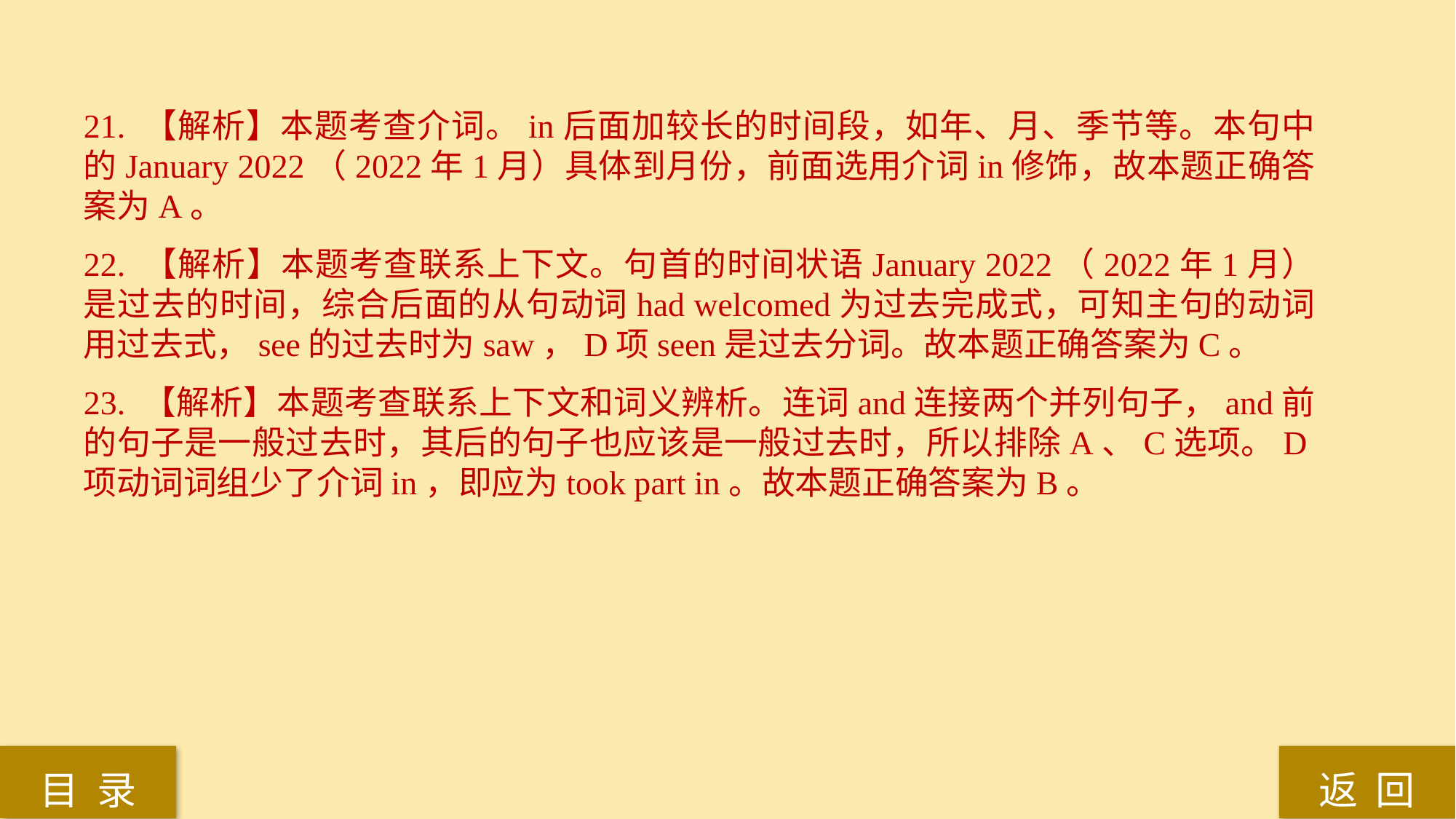

21. 【解析】本题考查介词。in后面加较长的时间段，如年、月、季节等。本句中的January 2022（2022年1月）具体到月份，前面选用介词in修饰，故本题正确答案为A。
22. 【解析】本题考查联系上下文。句首的时间状语January 2022（2022年1月）是过去的时间，综合后面的从句动词had welcomed为过去完成式，可知主句的动词用过去式，see的过去时为saw，D项seen是过去分词。故本题正确答案为C。
23. 【解析】本题考查联系上下文和词义辨析。连词and连接两个并列句子，and前的句子是一般过去时，其后的句子也应该是一般过去时，所以排除A、C选项。D项动词词组少了介词in，即应为took part in。故本题正确答案为B。
返  回